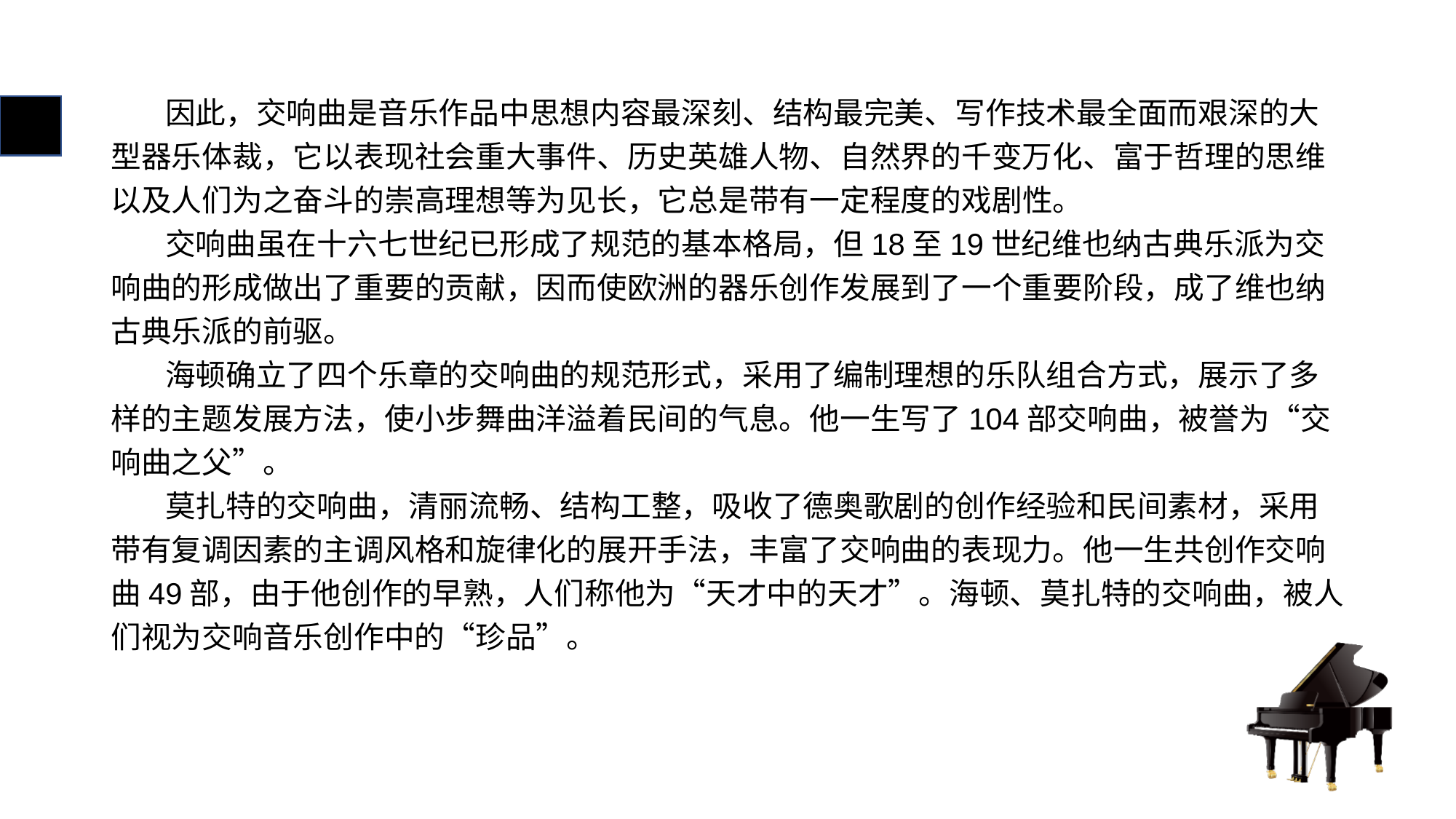

# 因此，交响曲是音乐作品中思想内容最深刻、结构最完美、写作技术最全面而艰深的大型器乐体裁，它以表现社会重大事件、历史英雄人物、自然界的千变万化、富于哲理的思维以及人们为之奋斗的崇高理想等为见长，它总是带有一定程度的戏剧性。
       交响曲虽在十六七世纪已形成了规范的基本格局，但18至19世纪维也纳古典乐派为交响曲的形成做出了重要的贡献，因而使欧洲的器乐创作发展到了一个重要阶段，成了维也纳古典乐派的前驱。
       海顿确立了四个乐章的交响曲的规范形式，采用了编制理想的乐队组合方式，展示了多样的主题发展方法，使小步舞曲洋溢着民间的气息。他一生写了104部交响曲，被誉为“交响曲之父”。
       莫扎特的交响曲，清丽流畅、结构工整，吸收了德奥歌剧的创作经验和民间素材，采用带有复调因素的主调风格和旋律化的展开手法，丰富了交响曲的表现力。他一生共创作交响曲49部，由于他创作的早熟，人们称他为“天才中的天才”。海顿、莫扎特的交响曲，被人们视为交响音乐创作中的“珍品”。